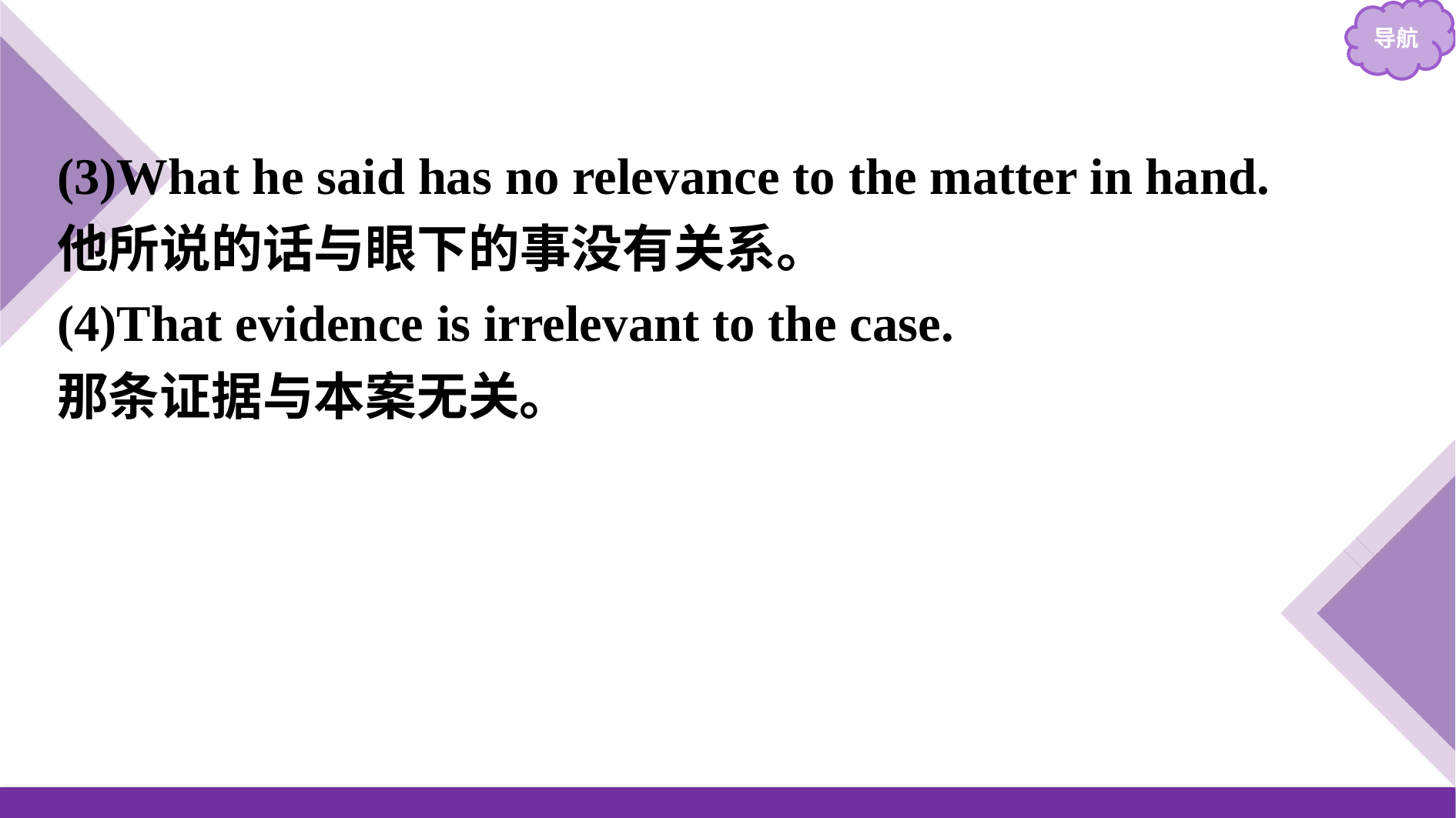

(3)What he said has no relevance to the matter in hand.
他所说的话与眼下的事没有关系。
(4)That evidence is irrelevant to the case.
那条证据与本案无关。